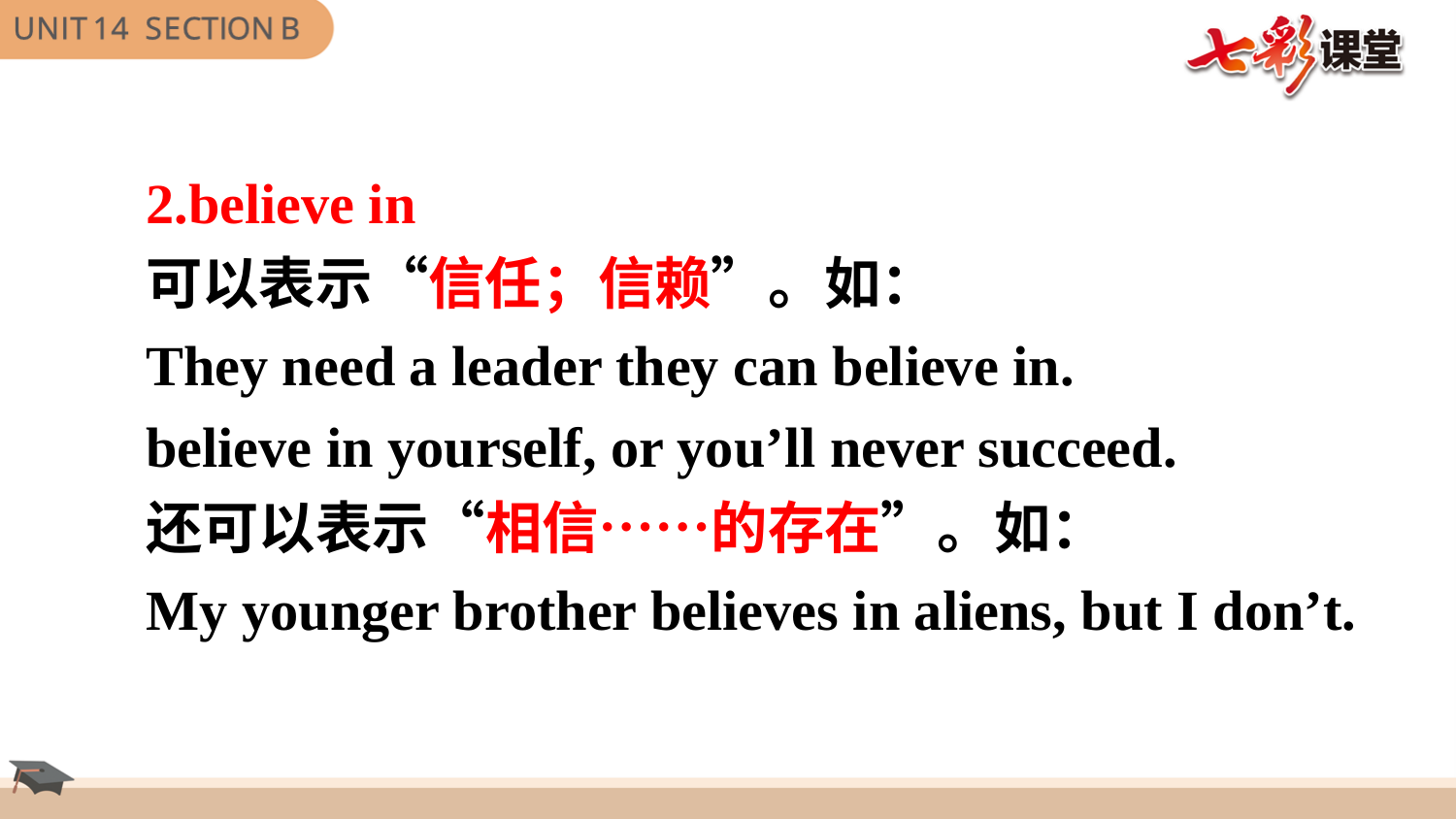

2.believe in
可以表示“信任；信赖”。如：
They need a leader they can believe in.
believe in yourself, or you’ll never succeed.
还可以表示“相信……的存在”。如：
My younger brother believes in aliens, but I don’t.